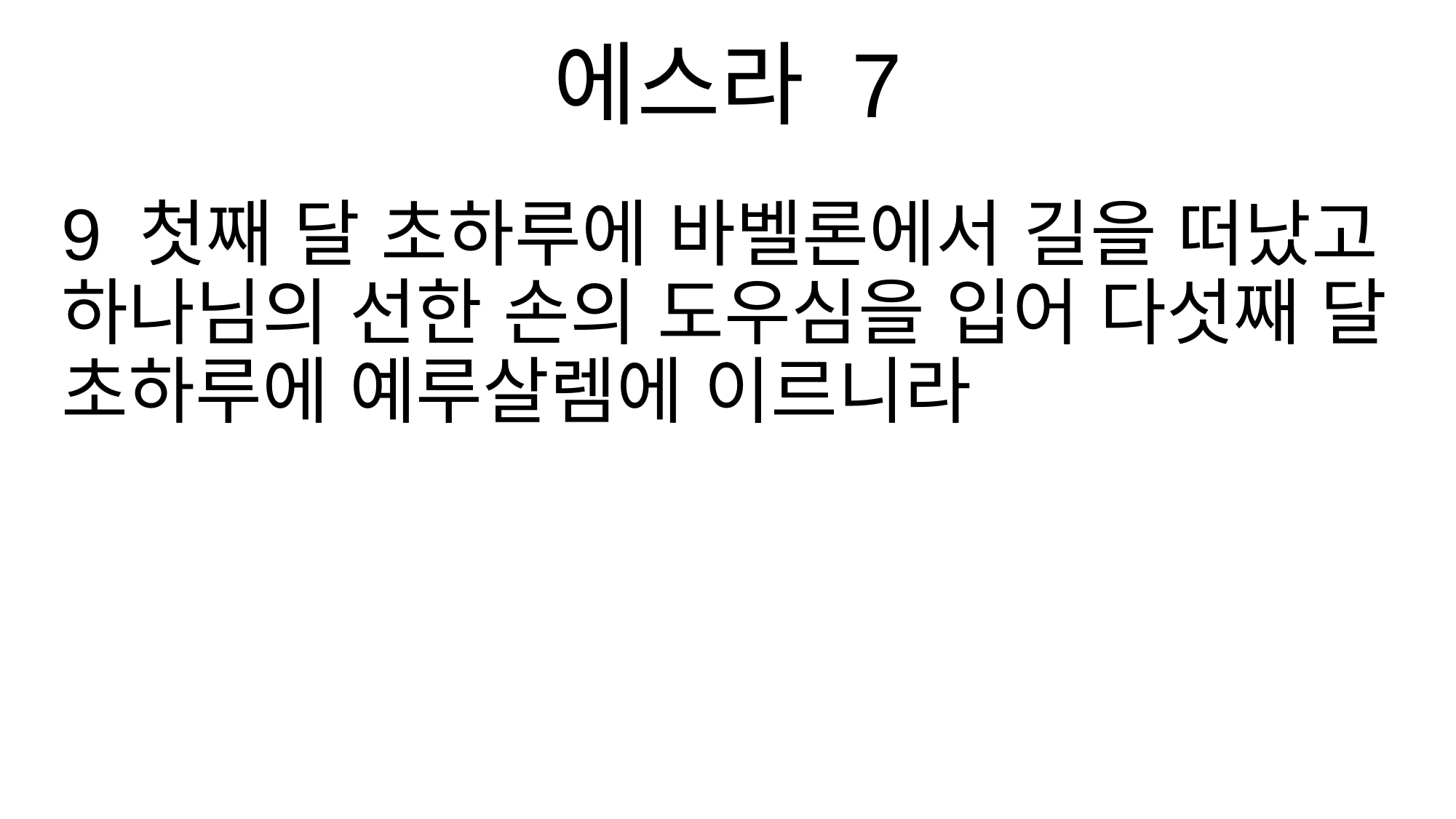

에스라 7
9 첫째 달 초하루에 바벨론에서 길을 떠났고 하나님의 선한 손의 도우심을 입어 다섯째 달 초하루에 예루살렘에 이르니라